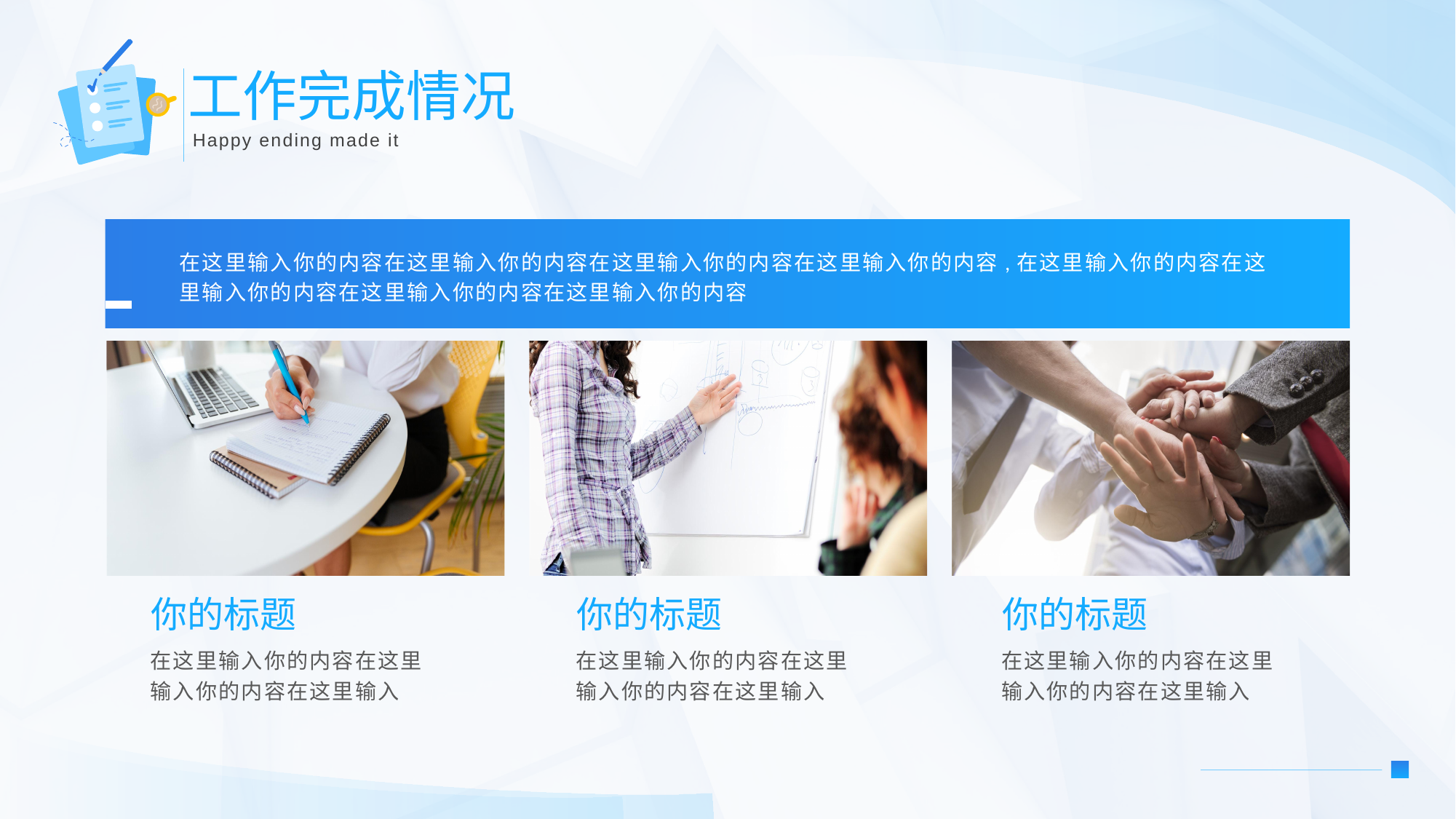

工作完成情况
Happy ending made it

在这里输入你的内容在这里输入你的内容在这里输入你的内容在这里输入你的内容,在这里输入你的内容在这里输入你的内容在这里输入你的内容在这里输入你的内容

你的标题
你的标题
你的标题
在这里输入你的内容在这里输入你的内容在这里输入
在这里输入你的内容在这里输入你的内容在这里输入
在这里输入你的内容在这里输入你的内容在这里输入